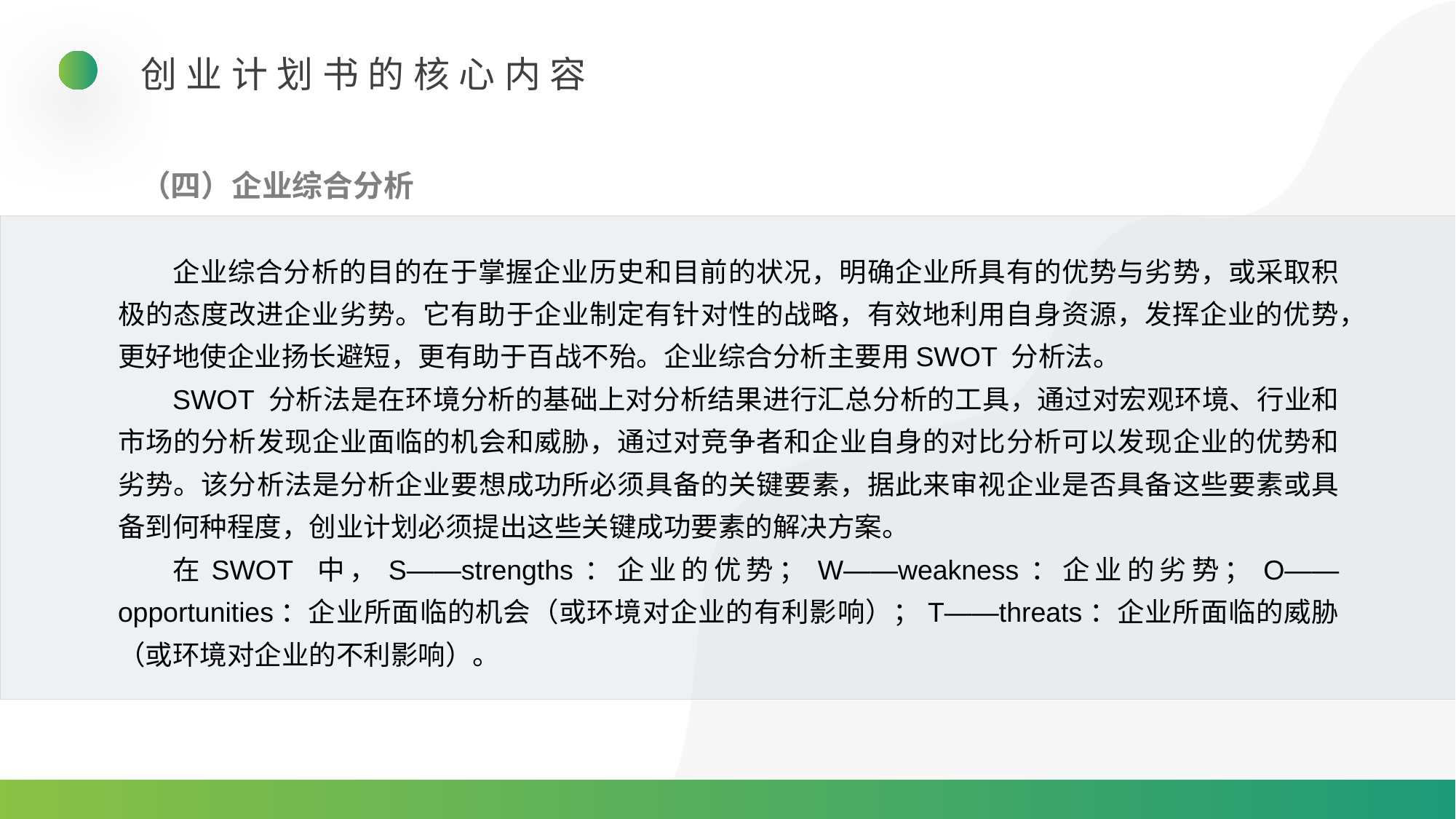

创业计划书的核心内容
（四）企业综合分析

企业综合分析的目的在于掌握企业历史和目前的状况，明确企业所具有的优势与劣势，或采取积极的态度改进企业劣势。它有助于企业制定有针对性的战略，有效地利用自身资源，发挥企业的优势，更好地使企业扬长避短，更有助于百战不殆。企业综合分析主要用SWOT 分析法。
SWOT 分析法是在环境分析的基础上对分析结果进行汇总分析的工具，通过对宏观环境、行业和市场的分析发现企业面临的机会和威胁，通过对竞争者和企业自身的对比分析可以发现企业的优势和劣势。该分析法是分析企业要想成功所必须具备的关键要素，据此来审视企业是否具备这些要素或具备到何种程度，创业计划必须提出这些关键成功要素的解决方案。
在SWOT 中，S——strengths：企业的优势；W——weakness：企业的劣势；O——opportunities：企业所面临的机会（或环境对企业的有利影响）；T——threats：企业所面临的威胁（或环境对企业的不利影响）。